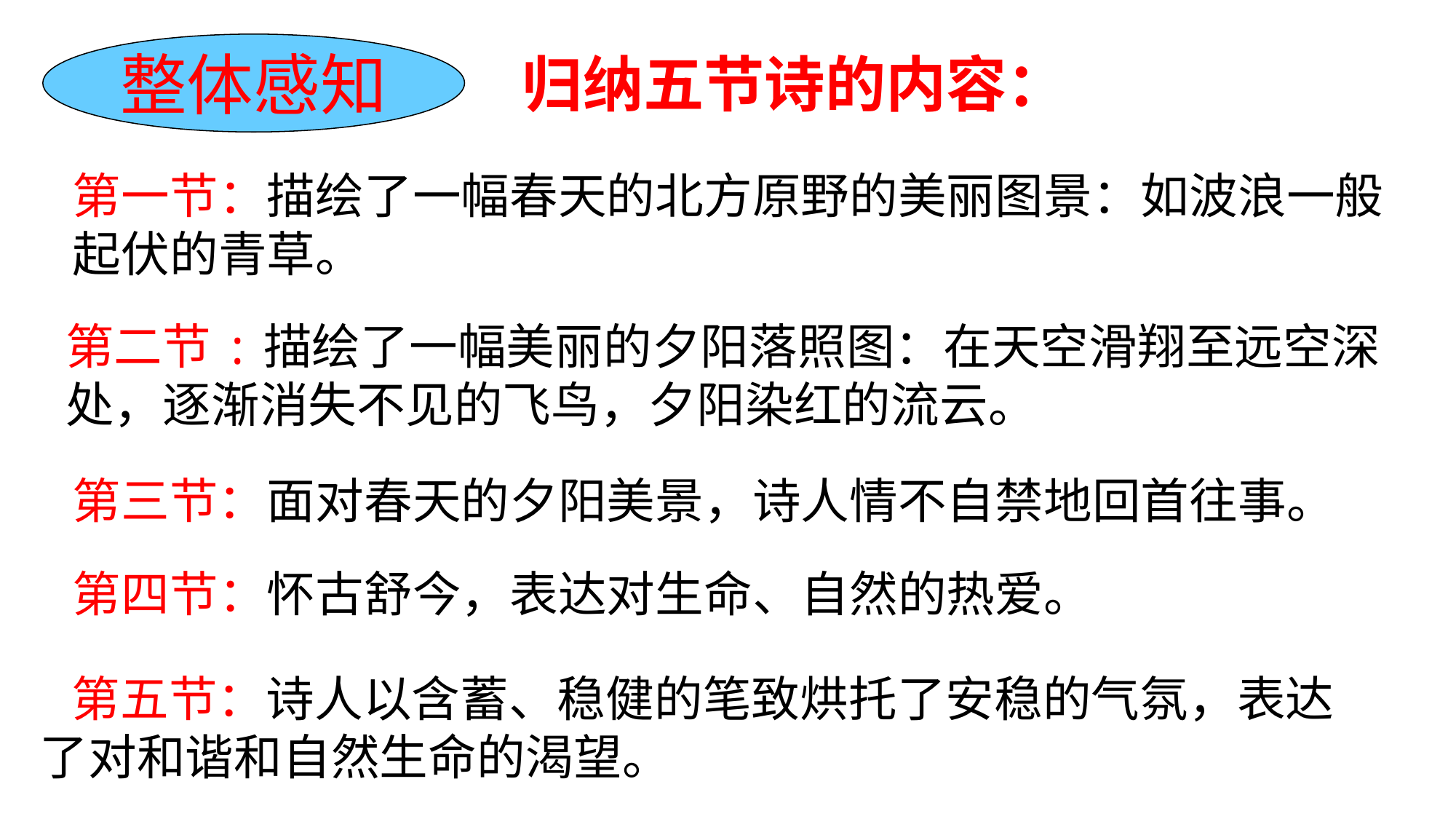

整体感知
归纳五节诗的内容：
第一节：描绘了一幅春天的北方原野的美丽图景：如波浪一般起伏的青草。
第二节:描绘了一幅美丽的夕阳落照图：在天空滑翔至远空深处，逐渐消失不见的飞鸟，夕阳染红的流云。
第三节：面对春天的夕阳美景，诗人情不自禁地回首往事。
第四节：怀古舒今，表达对生命、自然的热爱。

第五节：诗人以含蓄、稳健的笔致烘托了安稳的气氛，表达了对和谐和自然生命的渴望。